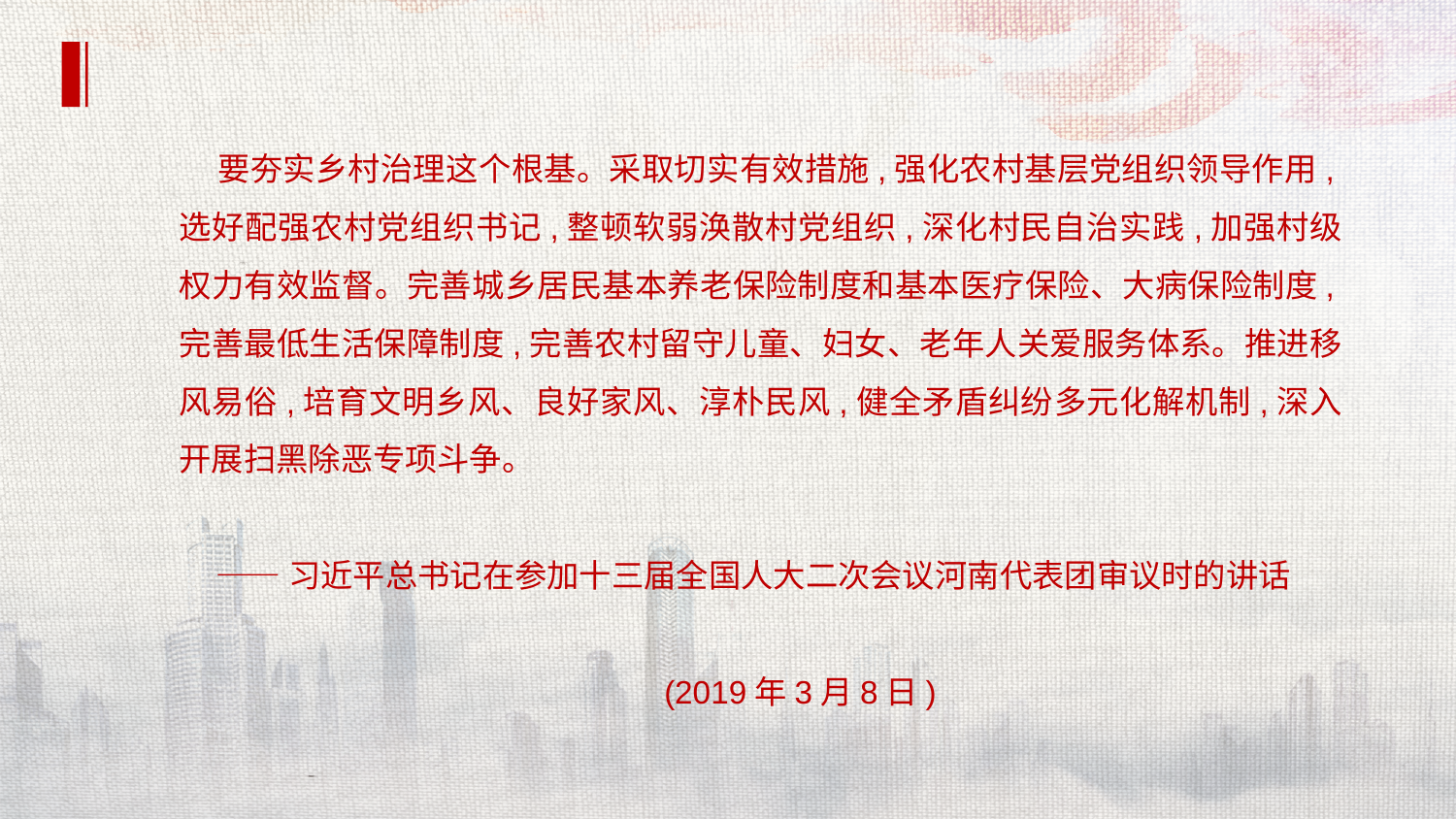

要夯实乡村治理这个根基。采取切实有效措施,强化农村基层党组织领导作用,选好配强农村党组织书记,整顿软弱涣散村党组织,深化村民自治实践,加强村级权力有效监督。完善城乡居民基本养老保险制度和基本医疗保险、大病保险制度,完善最低生活保障制度,完善农村留守儿童、妇女、老年人关爱服务体系。推进移风易俗,培育文明乡风、良好家风、淳朴民风,健全矛盾纠纷多元化解机制,深入开展扫黑除恶专项斗争。

     ——习近平总书记在参加十三届全国人大二次会议河南代表团审议时的讲话
                                                      (2019年3月8日)